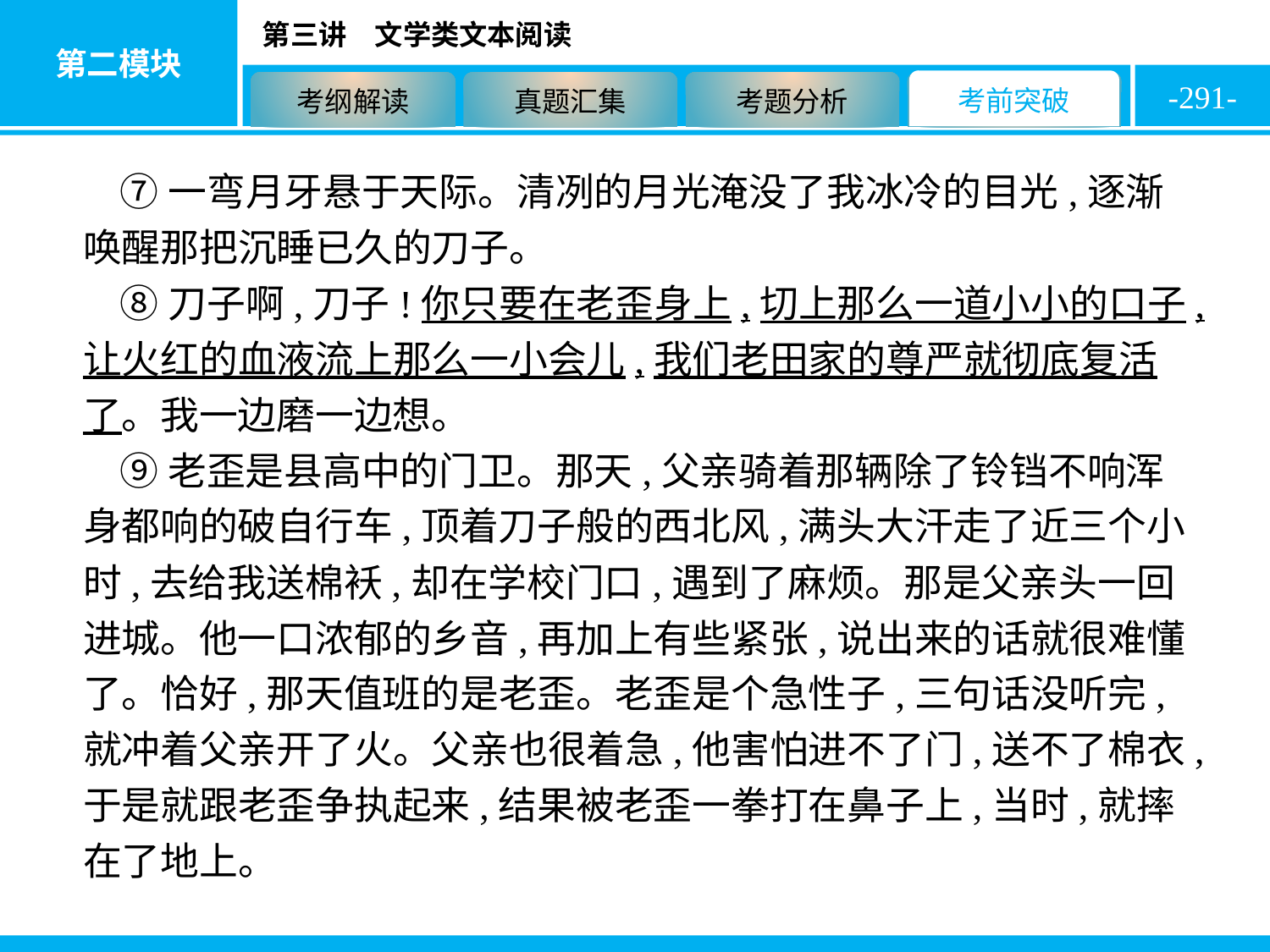

-291-
⑦一弯月牙悬于天际。清冽的月光淹没了我冰冷的目光,逐渐唤醒那把沉睡已久的刀子。
⑧刀子啊,刀子!你只要在老歪身上,切上那么一道小小的口子,让火红的血液流上那么一小会儿,我们老田家的尊严就彻底复活了。我一边磨一边想。
⑨老歪是县高中的门卫。那天,父亲骑着那辆除了铃铛不响浑身都响的破自行车,顶着刀子般的西北风,满头大汗走了近三个小时,去给我送棉袄,却在学校门口,遇到了麻烦。那是父亲头一回进城。他一口浓郁的乡音,再加上有些紧张,说出来的话就很难懂了。恰好,那天值班的是老歪。老歪是个急性子,三句话没听完,就冲着父亲开了火。父亲也很着急,他害怕进不了门,送不了棉衣,于是就跟老歪争执起来,结果被老歪一拳打在鼻子上,当时,就摔在了地上。